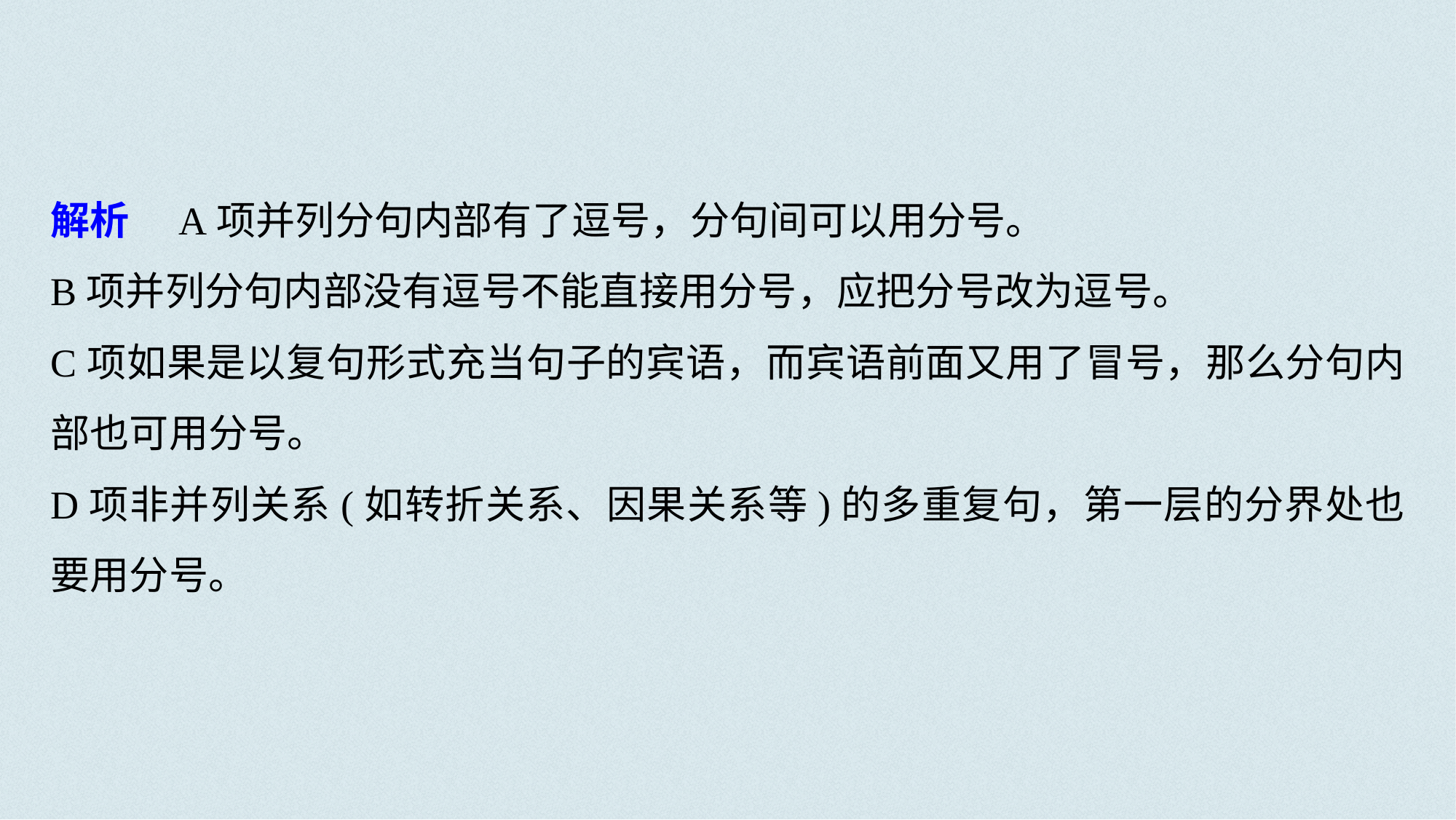

解析　A项并列分句内部有了逗号，分句间可以用分号。
B项并列分句内部没有逗号不能直接用分号，应把分号改为逗号。
C项如果是以复句形式充当句子的宾语，而宾语前面又用了冒号，那么分句内部也可用分号。
D项非并列关系(如转折关系、因果关系等)的多重复句，第一层的分界处也要用分号。